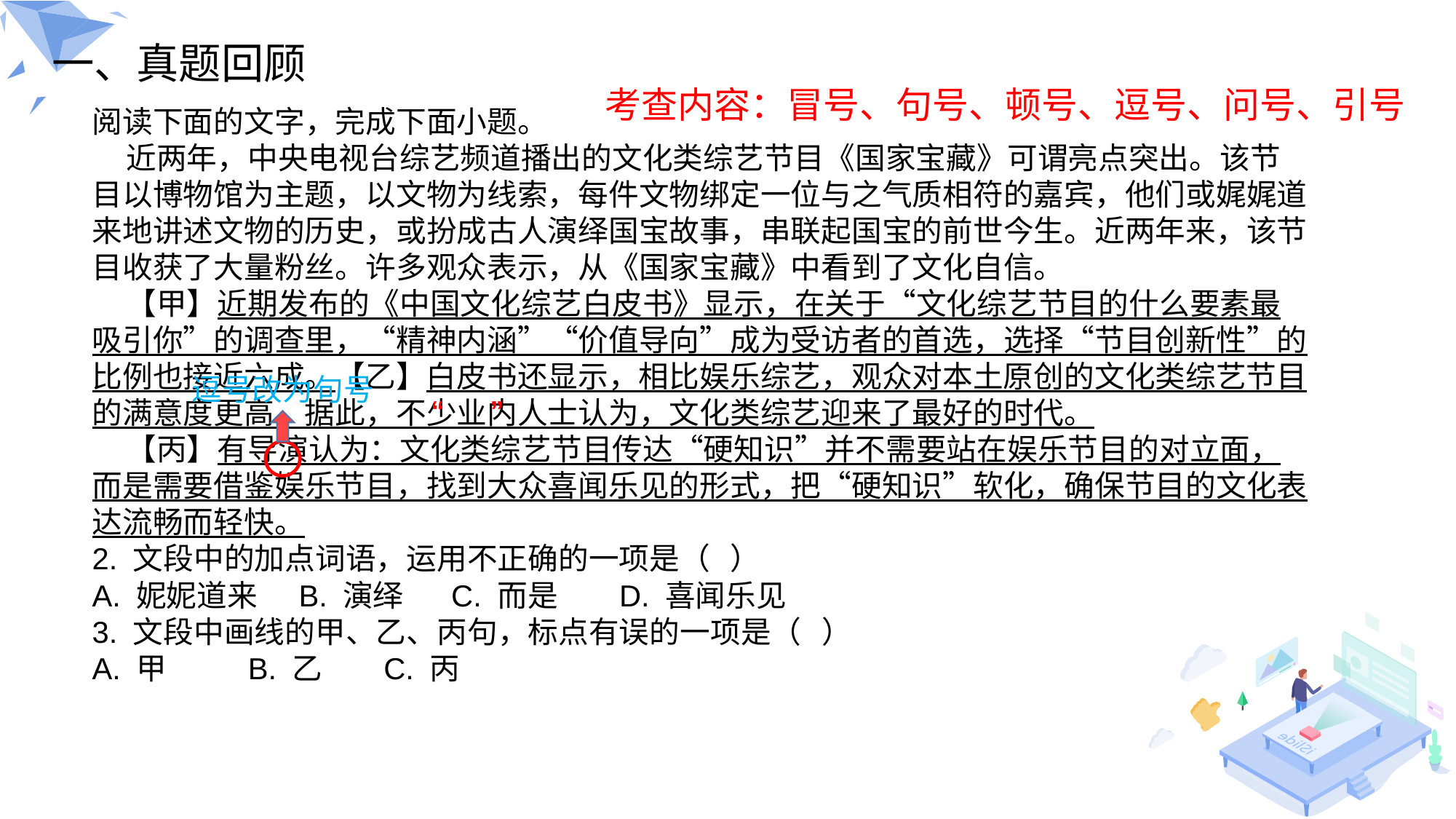

一、真题回顾
考查内容：冒号、句号、顿号、逗号、问号、引号
阅读下面的文字，完成下面小题。
    近两年，中央电视台综艺频道播出的文化类综艺节目《国家宝藏》可谓亮点突出。该节目以博物馆为主题，以文物为线索，每件文物绑定一位与之气质相符的嘉宾，他们或娓娓道来地讲述文物的历史，或扮成古人演绎国宝故事，串联起国宝的前世今生。近两年来，该节目收获了大量粉丝。许多观众表示，从《国家宝藏》中看到了文化自信。
    【甲】近期发布的《中国文化综艺白皮书》显示，在关于“文化综艺节目的什么要素最吸引你”的调查里，“精神内涵”“价值导向”成为受访者的首选，选择“节目创新性”的比例也接近六成。【乙】白皮书还显示，相比娱乐综艺，观众对本土原创的文化类综艺节目的满意度更高，据此，不少业内人士认为，文化类综艺迎来了最好的时代。
    【丙】有导演认为：文化类综艺节目传达“硬知识”并不需要站在娱乐节目的对立面，而是需要借鉴娱乐节目，找到大众喜闻乐见的形式，把“硬知识”软化，确保节目的文化表达流畅而轻快。
2. 文段中的加点词语，运用不正确的一项是（   ）
A. 妮妮道来     B. 演绎      C. 而是        D. 喜闻乐见
3. 文段中画线的甲、乙、丙句，标点有误的一项是（   ）
A. 甲           B. 乙        C. 丙
逗号改为句号
“      ”